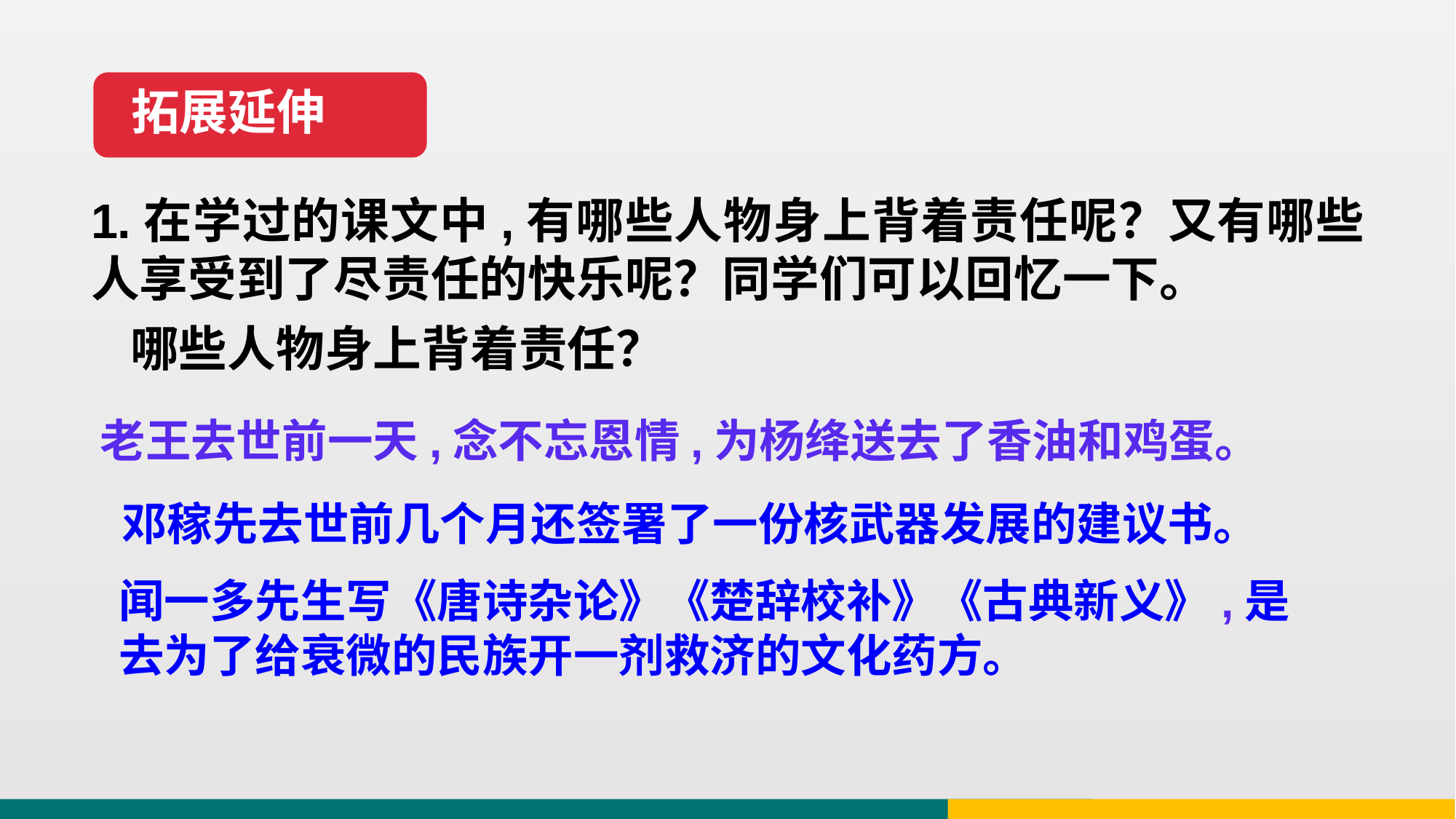

拓展延伸
1.在学过的课文中,有哪些人物身上背着责任呢？又有哪些人享受到了尽责任的快乐呢？同学们可以回忆一下。
哪些人物身上背着责任？
老王去世前一天,念不忘恩情,为杨绛送去了香油和鸡蛋。
邓稼先去世前几个月还签署了一份核武器发展的建议书。
闻一多先生写《唐诗杂论》《楚辞校补》《古典新义》,是去为了给衰微的民族开一剂救济的文化药方。